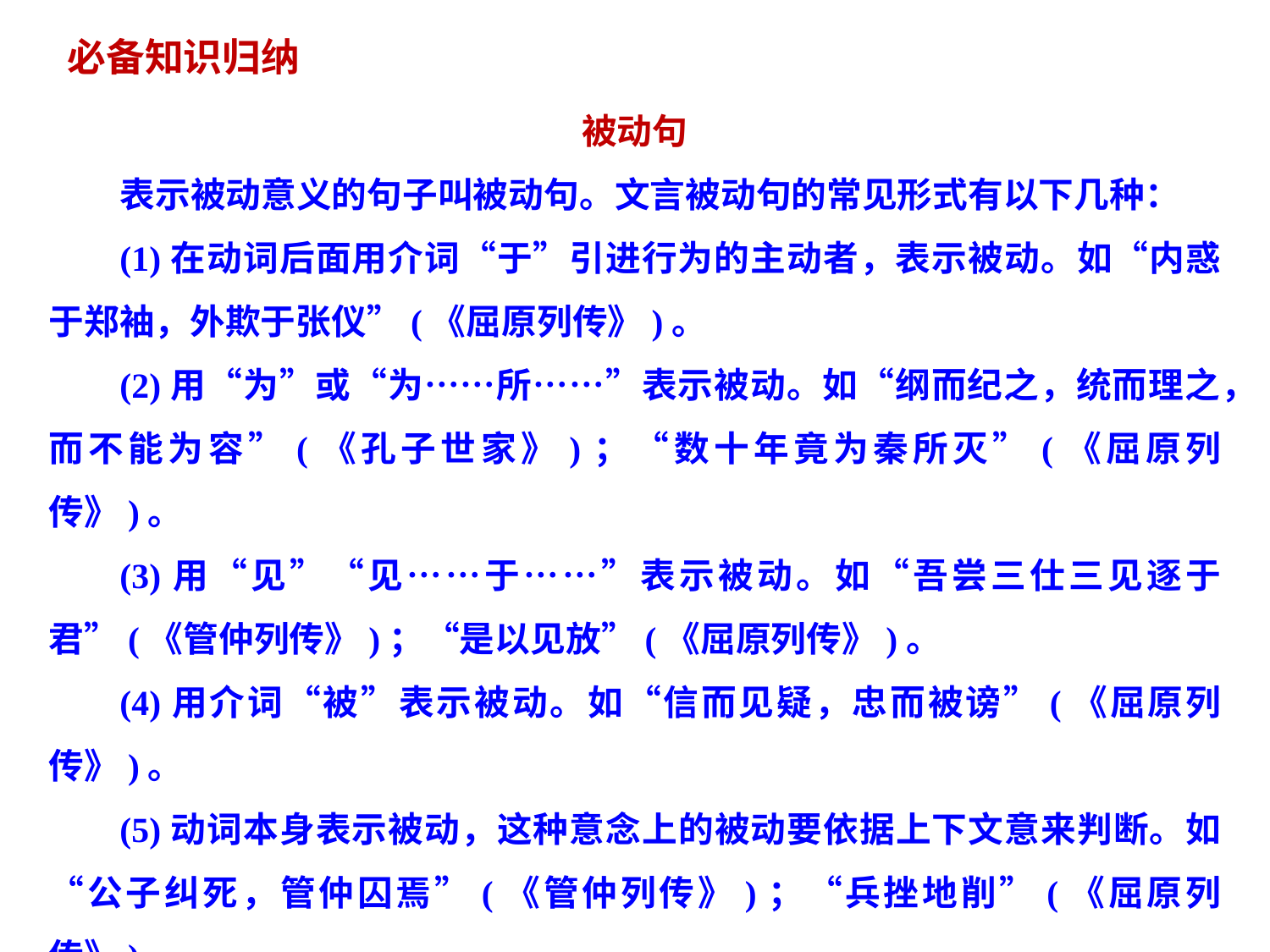

必备知识归纳
被动句
表示被动意义的句子叫被动句。文言被动句的常见形式有以下几种：
(1)在动词后面用介词“于”引进行为的主动者，表示被动。如“内惑于郑袖，外欺于张仪”(《屈原列传》)。
(2)用“为”或“为……所……”表示被动。如“纲而纪之，统而理之，而不能为容”(《孔子世家》)；“数十年竟为秦所灭”(《屈原列传》)。
(3)用“见”“见……于……”表示被动。如“吾尝三仕三见逐于君”(《管仲列传》)；“是以见放”(《屈原列传》)。
(4)用介词“被”表示被动。如“信而见疑，忠而被谤”(《屈原列传》)。
(5)动词本身表示被动，这种意念上的被动要依据上下文意来判断。如“公子纠死，管仲囚焉”(《管仲列传》)；“兵挫地削”(《屈原列传》)。